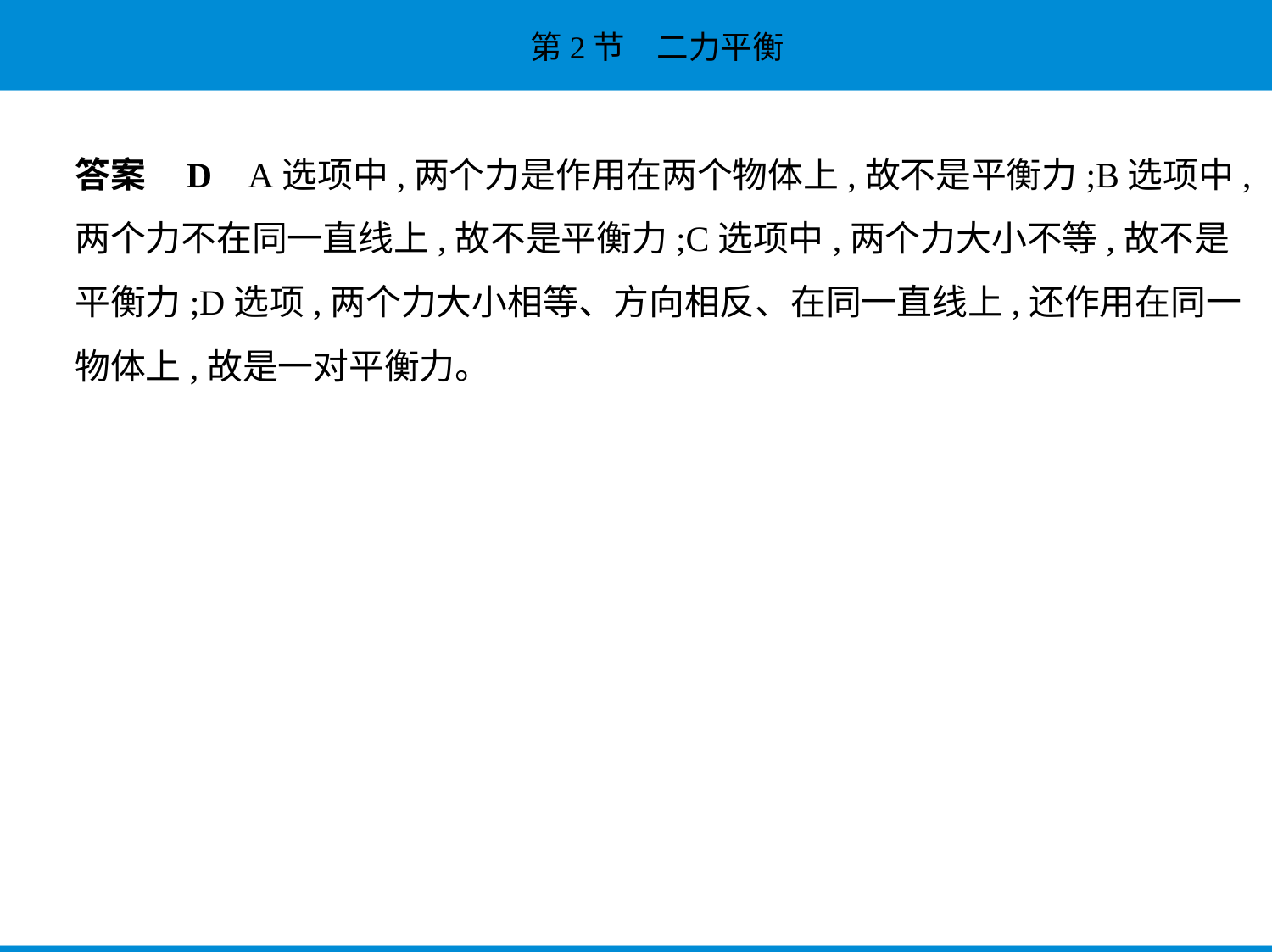

答案    D    A选项中,两个力是作用在两个物体上,故不是平衡力;B选项中,
两个力不在同一直线上,故不是平衡力;C选项中,两个力大小不等,故不是
平衡力;D选项,两个力大小相等、方向相反、在同一直线上,还作用在同一
物体上,故是一对平衡力。